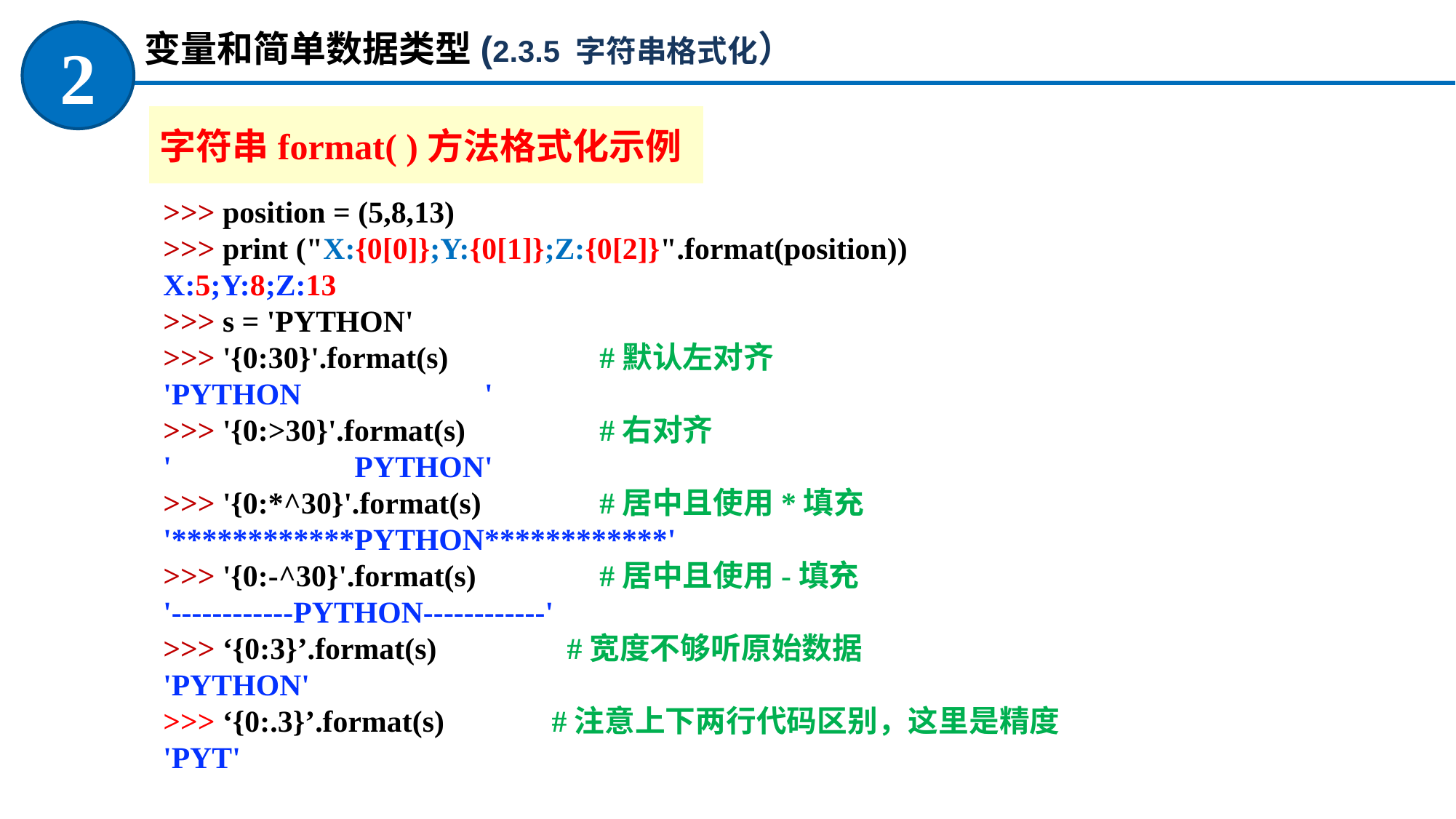

变量和简单数据类型(2.3.5 字符串格式化）
2
字符串format( )方法格式化示例
>>> position = (5,8,13)
>>> print ("X:{0[0]};Y:{0[1]};Z:{0[2]}".format(position))
X:5;Y:8;Z:13
>>> s = 'PYTHON'
>>> '{0:30}'.format(s)		#默认左对齐
'PYTHON                        '
>>> '{0:>30}'.format(s)		#右对齐
'                        PYTHON'
>>> '{0:*^30}'.format(s)		#居中且使用*填充
'************PYTHON************'
>>> '{0:-^30}'.format(s)		#居中且使用-填充
'------------PYTHON------------'
>>> ‘{0:3}’.format(s)                 #宽度不够听原始数据
'PYTHON'
>>> ‘{0:.3}’.format(s)              #注意上下两行代码区别，这里是精度
'PYT'